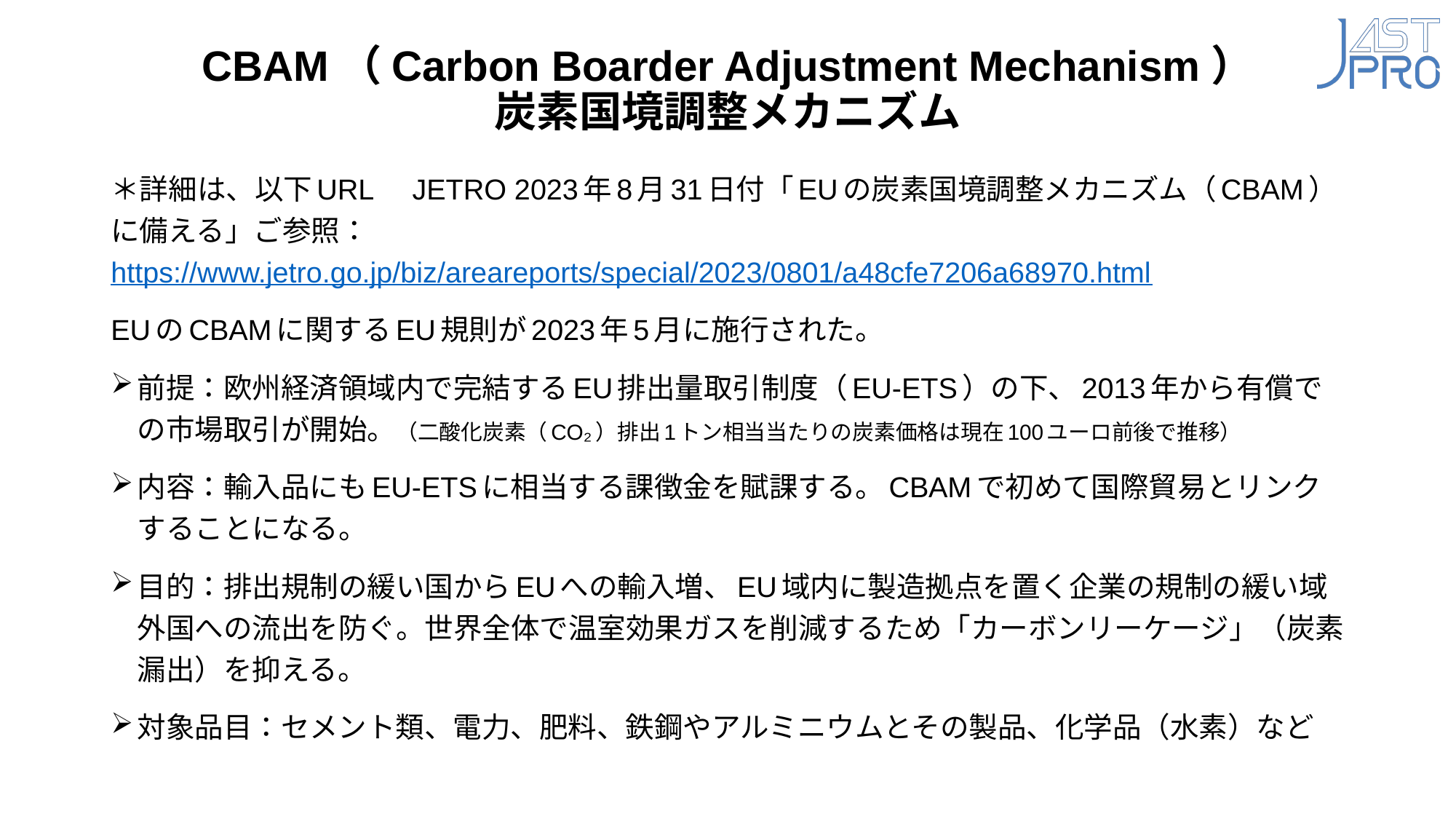

# CBAM（Carbon Boarder Adjustment Mechanism） 炭素国境調整メカニズム
＊詳細は、以下URL　JETRO 2023年8月31日付「EUの炭素国境調整メカニズム（CBAM）に備える」ご参照：https://www.jetro.go.jp/biz/areareports/special/2023/0801/a48cfe7206a68970.html
EUのCBAMに関するEU規則が2023年5月に施行された。
前提：欧州経済領域内で完結するEU排出量取引制度（EU-ETS）の下、2013年から有償での市場取引が開始。（二酸化炭素（CO₂）排出1トン相当当たりの炭素価格は現在100ユーロ前後で推移）
内容：輸入品にもEU-ETSに相当する課徴金を賦課する。CBAMで初めて国際貿易とリンクすることになる。
目的：排出規制の緩い国からEUへの輸入増、EU域内に製造拠点を置く企業の規制の緩い域外国への流出を防ぐ。世界全体で温室効果ガスを削減するため「カーボンリーケージ」（炭素漏出）を抑える。
対象品目：セメント類、電力、肥料、鉄鋼やアルミニウムとその製品、化学品（水素）など